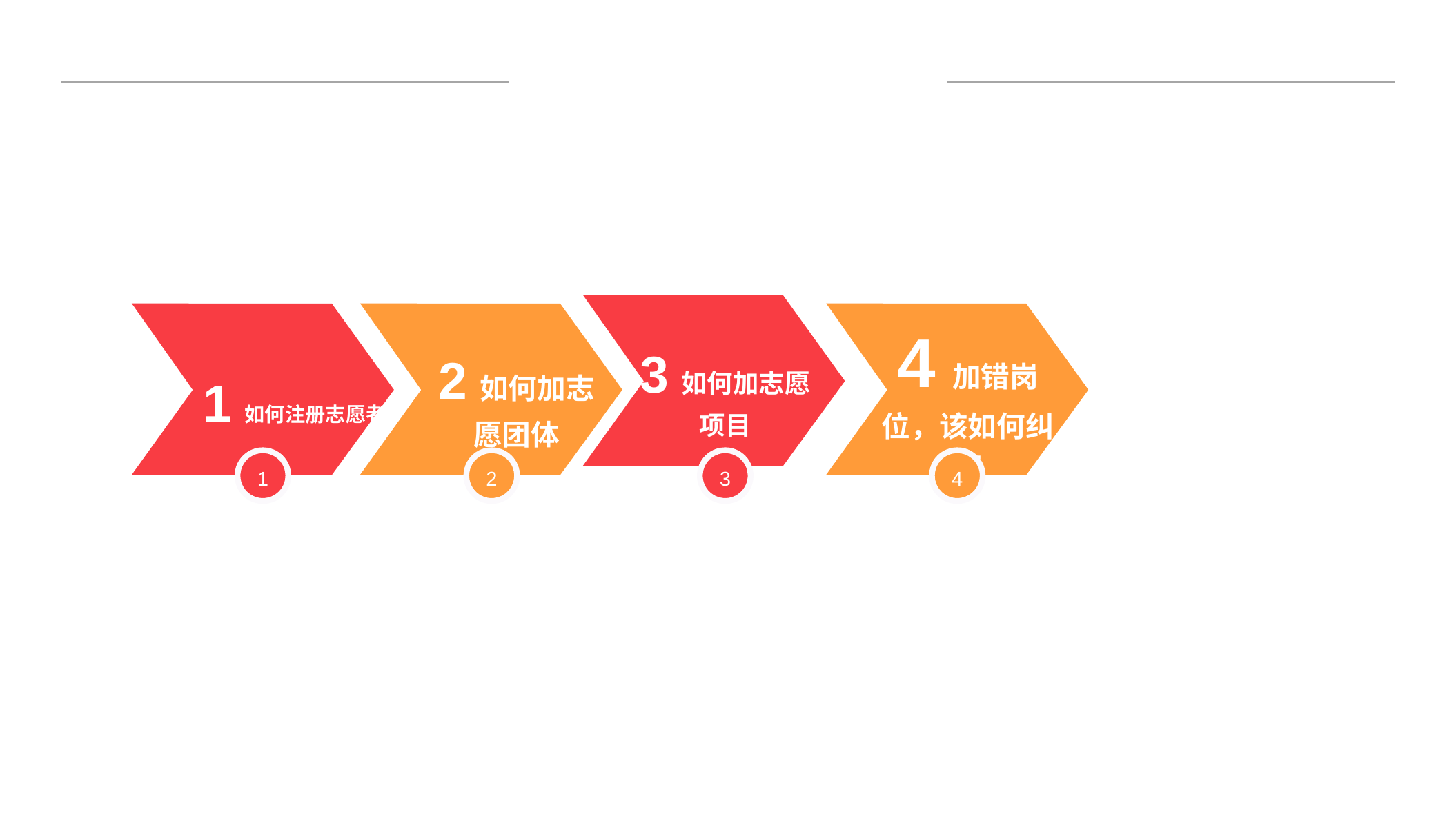

3如何加志愿项目

1如何注册志愿者

2如何加志愿团体

4加错岗位，该如何纠正

1

2

3

4